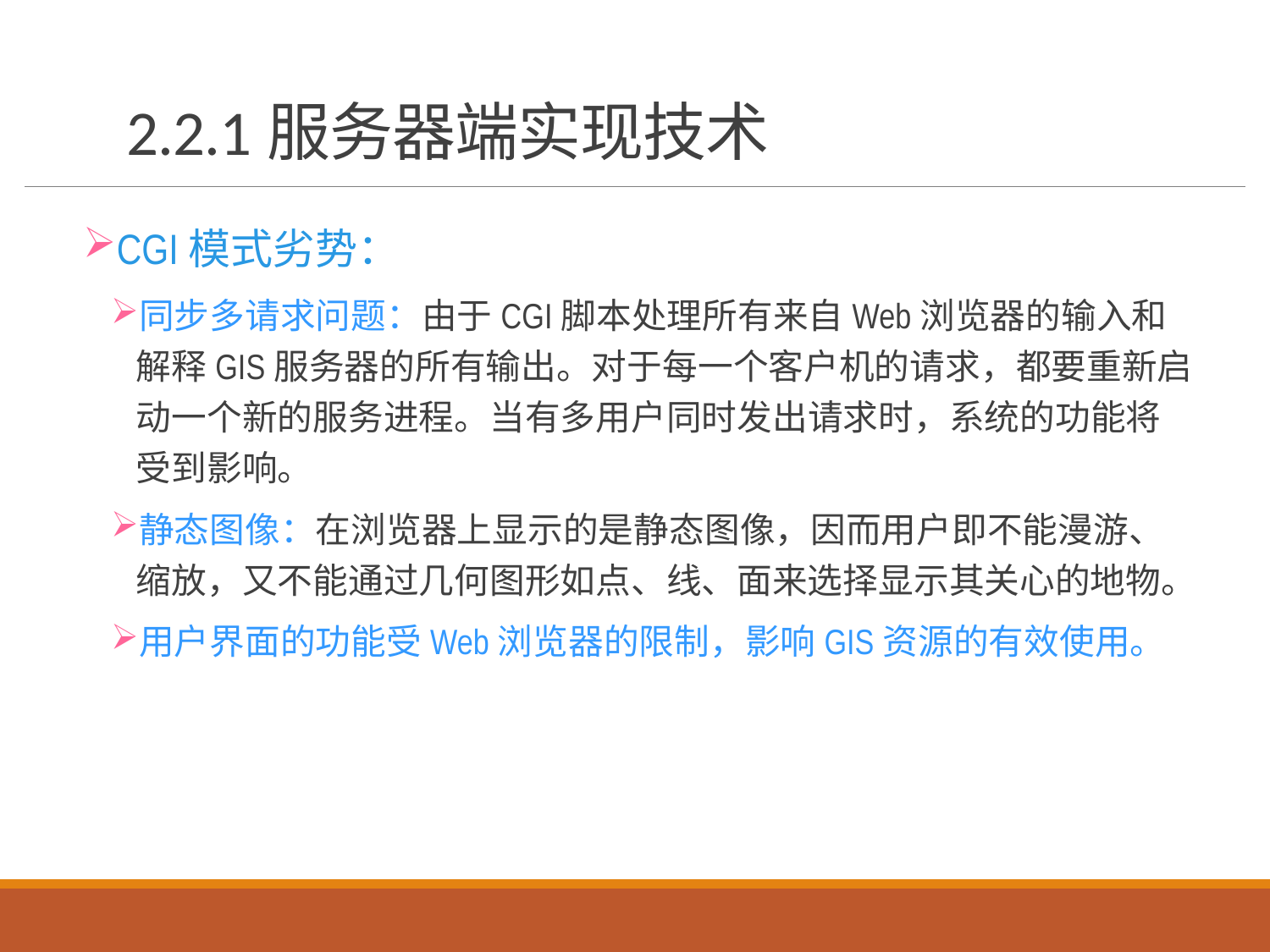

# 2.2.1服务器端实现技术
CGI模式劣势：
同步多请求问题：由于CGI脚本处理所有来自Web浏览器的输入和解释GIS服务器的所有输出。对于每一个客户机的请求，都要重新启动一个新的服务进程。当有多用户同时发出请求时，系统的功能将受到影响。
静态图像：在浏览器上显示的是静态图像，因而用户即不能漫游、缩放，又不能通过几何图形如点、线、面来选择显示其关心的地物。
用户界面的功能受Web浏览器的限制，影响GIS资源的有效使用。